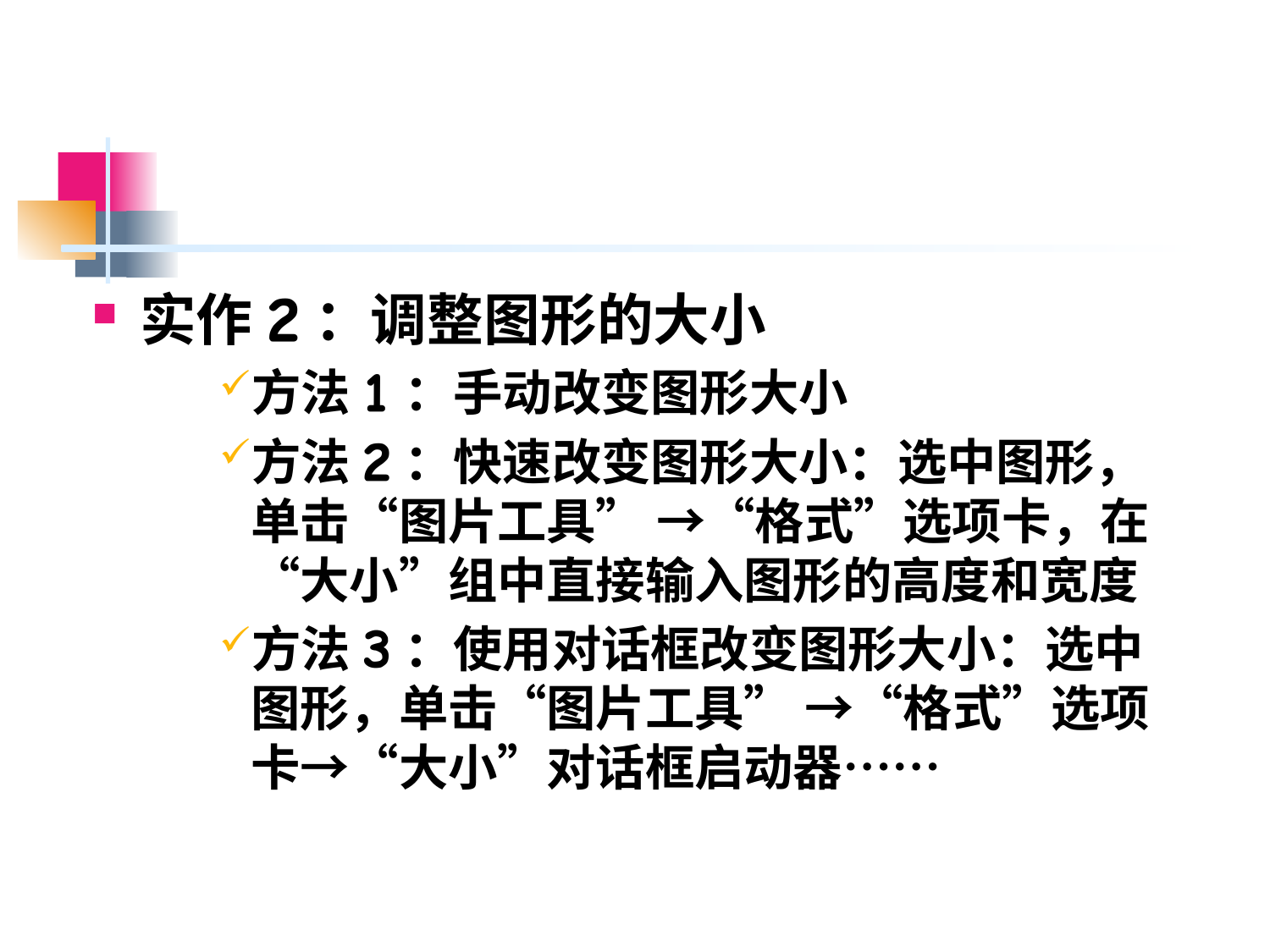

#
实作2：调整图形的大小
方法1：手动改变图形大小
方法2：快速改变图形大小：选中图形，单击“图片工具” →“格式”选项卡，在“大小”组中直接输入图形的高度和宽度
方法3：使用对话框改变图形大小：选中图形，单击“图片工具” →“格式”选项卡→“大小”对话框启动器……